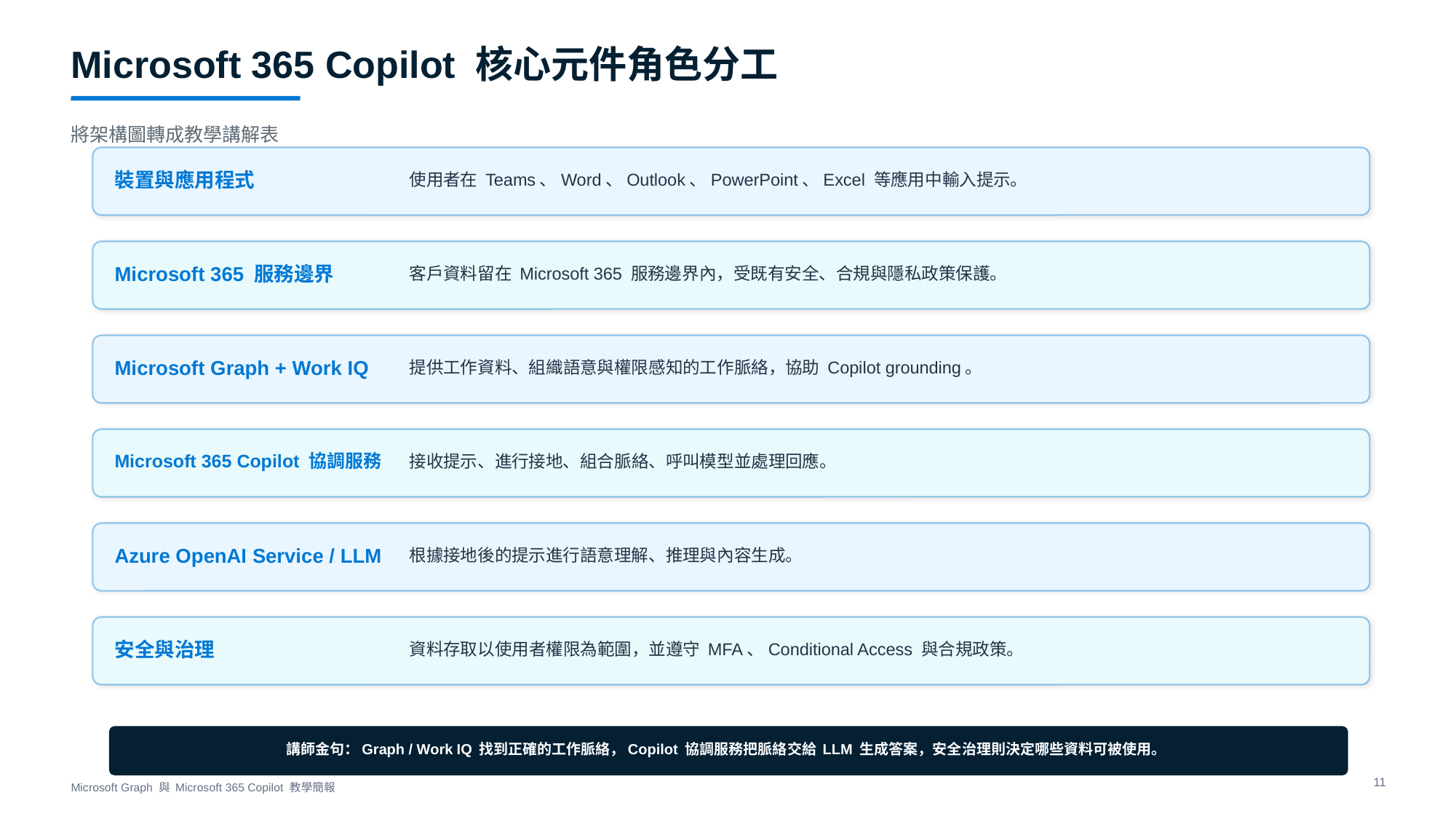

Microsoft 365 Copilot 核心元件角色分工

將架構圖轉成教學講解表

裝置與應用程式
使用者在 Teams、Word、Outlook、PowerPoint、Excel 等應用中輸入提示。

Microsoft 365 服務邊界
客戶資料留在 Microsoft 365 服務邊界內，受既有安全、合規與隱私政策保護。

Microsoft Graph + Work IQ
提供工作資料、組織語意與權限感知的工作脈絡，協助 Copilot grounding。

Microsoft 365 Copilot 協調服務
接收提示、進行接地、組合脈絡、呼叫模型並處理回應。

Azure OpenAI Service / LLM
根據接地後的提示進行語意理解、推理與內容生成。

安全與治理
資料存取以使用者權限為範圍，並遵守 MFA、Conditional Access 與合規政策。

講師金句：Graph / Work IQ 找到正確的工作脈絡，Copilot 協調服務把脈絡交給 LLM 生成答案，安全治理則決定哪些資料可被使用。
11
Microsoft Graph 與 Microsoft 365 Copilot 教學簡報